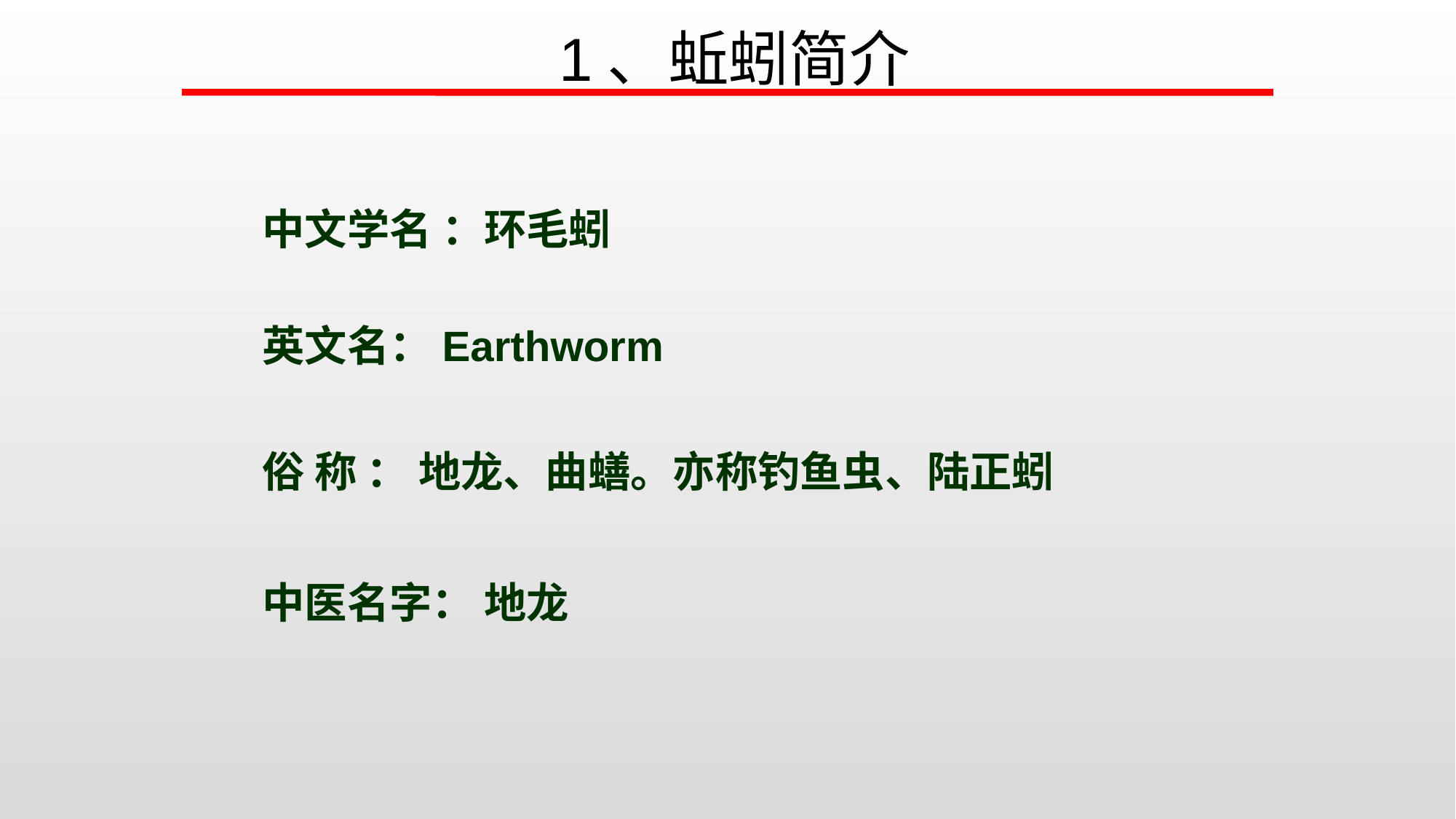

1、蚯蚓简介

中文学名 ：环毛蚓
英文名：Earthworm
俗 称 ： 地龙、曲蟮。亦称钓鱼虫、陆正蚓

中医名字： 地龙